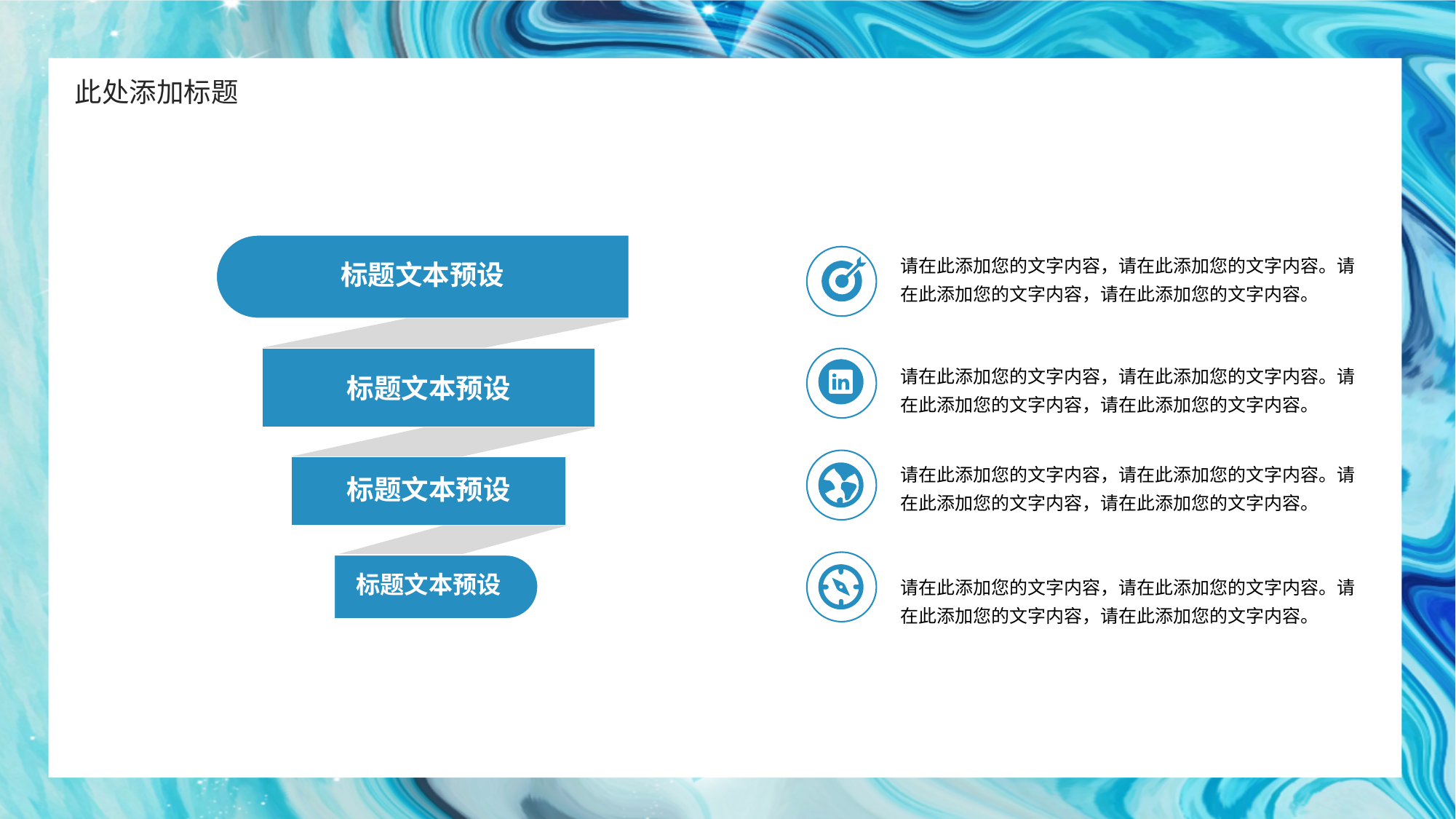

此处添加标题

请在此添加您的文字内容，请在此添加您的文字内容。请在此添加您的文字内容，请在此添加您的文字内容。

标题文本预设

请在此添加您的文字内容，请在此添加您的文字内容。请在此添加您的文字内容，请在此添加您的文字内容。

标题文本预设

请在此添加您的文字内容，请在此添加您的文字内容。请在此添加您的文字内容，请在此添加您的文字内容。

标题文本预设

标题文本预设

请在此添加您的文字内容，请在此添加您的文字内容。请在此添加您的文字内容，请在此添加您的文字内容。